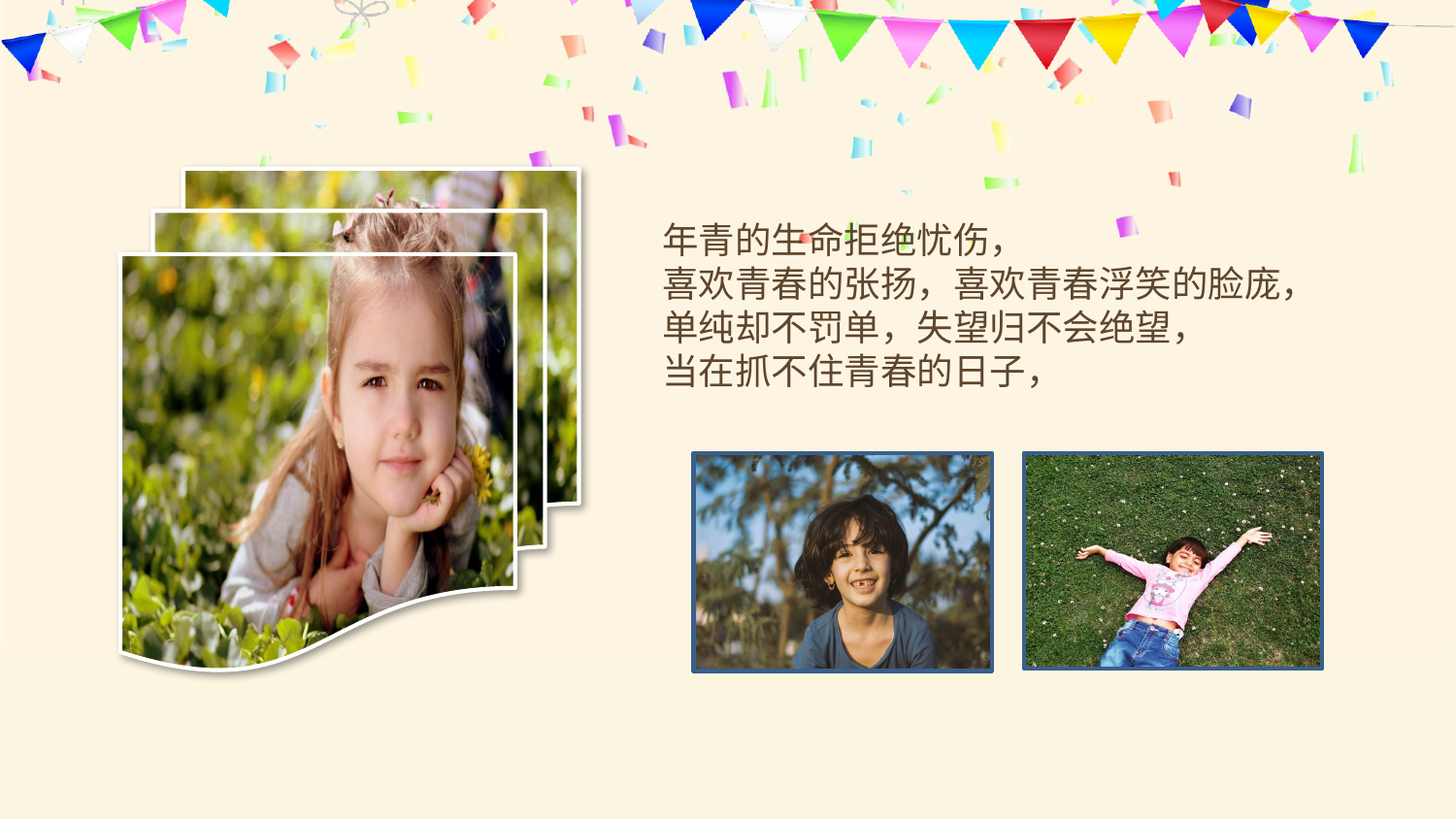

年青的生命拒绝忧伤，
喜欢青春的张扬，喜欢青春浮笑的脸庞，单纯却不罚单，失望归不会绝望，
当在抓不住青春的日子，